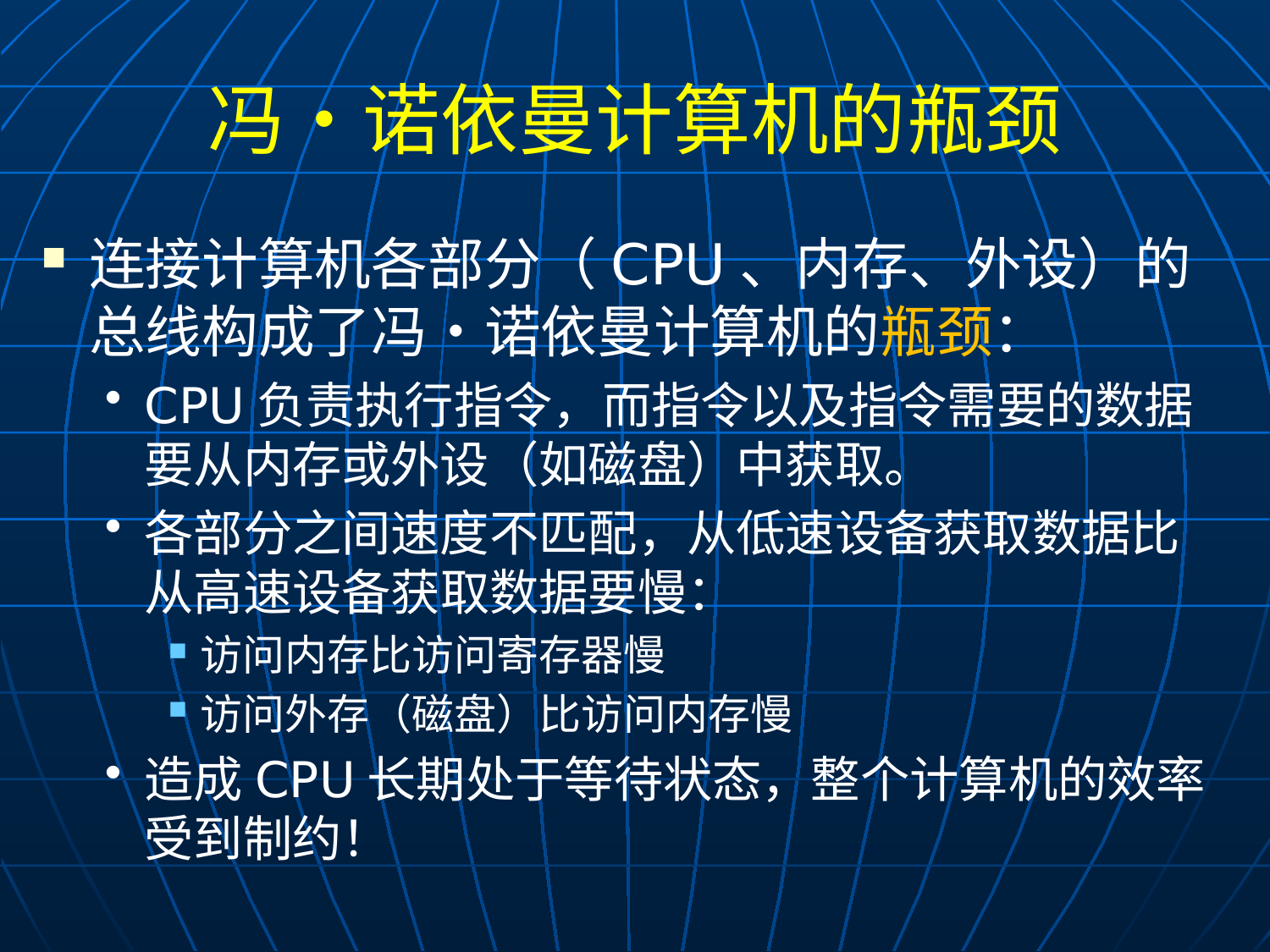

# 冯•诺依曼计算机的瓶颈
连接计算机各部分（CPU、内存、外设）的总线构成了冯•诺依曼计算机的瓶颈：
CPU负责执行指令，而指令以及指令需要的数据要从内存或外设（如磁盘）中获取。
各部分之间速度不匹配，从低速设备获取数据比从高速设备获取数据要慢：
访问内存比访问寄存器慢
访问外存（磁盘）比访问内存慢
造成CPU长期处于等待状态，整个计算机的效率受到制约！